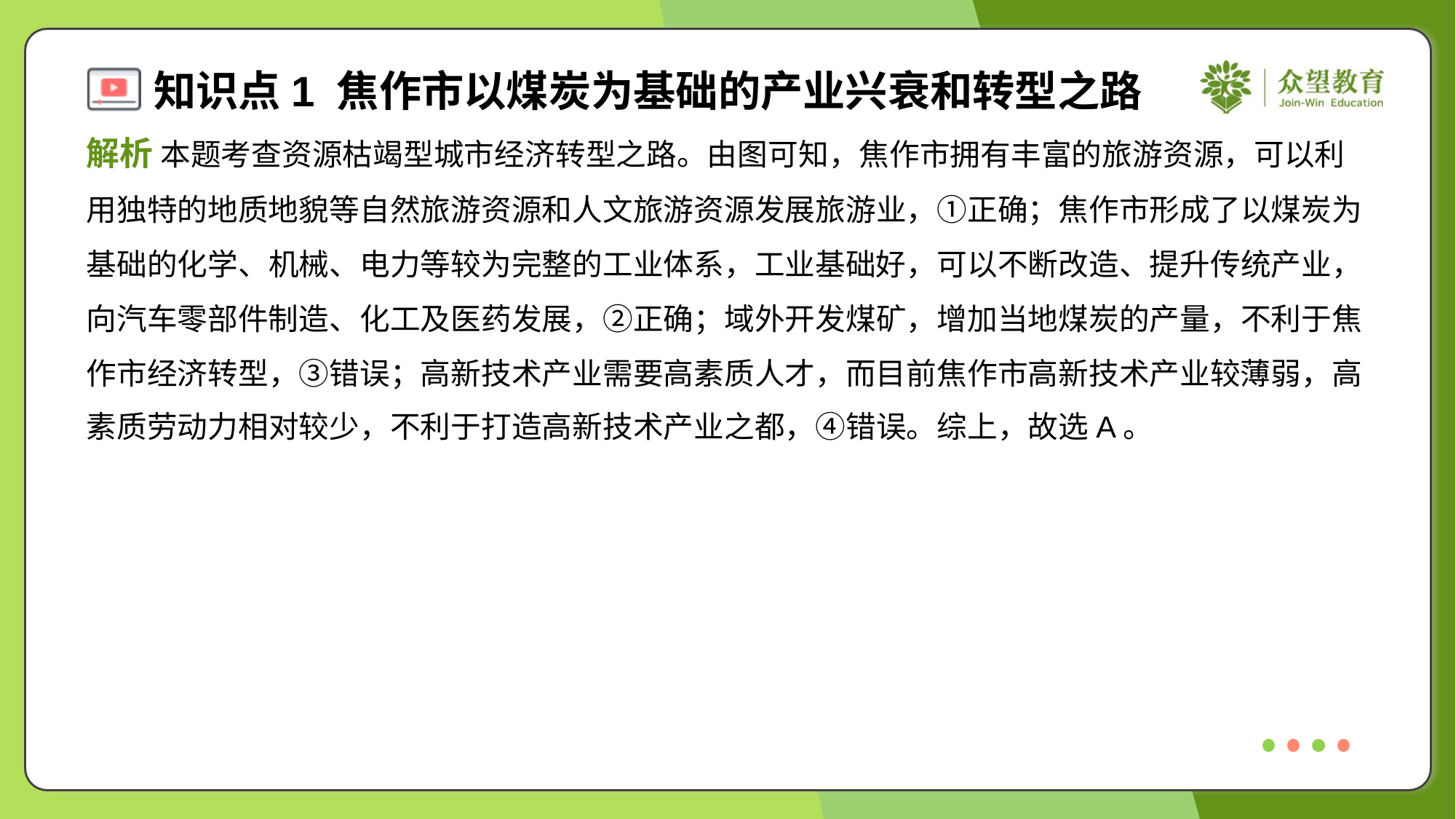

解析 本题考查资源枯竭型城市经济转型之路。由图可知，焦作市拥有丰富的旅游资源，可以利
用独特的地质地貌等自然旅游资源和人文旅游资源发展旅游业，①正确；焦作市形成了以煤炭为
基础的化学、机械、电力等较为完整的工业体系，工业基础好，可以不断改造、提升传统产业，
向汽车零部件制造、化工及医药发展，②正确；域外开发煤矿，增加当地煤炭的产量，不利于焦
作市经济转型，③错误；高新技术产业需要高素质人才，而目前焦作市高新技术产业较薄弱，高
素质劳动力相对较少，不利于打造高新技术产业之都，④错误。综上，故选A。